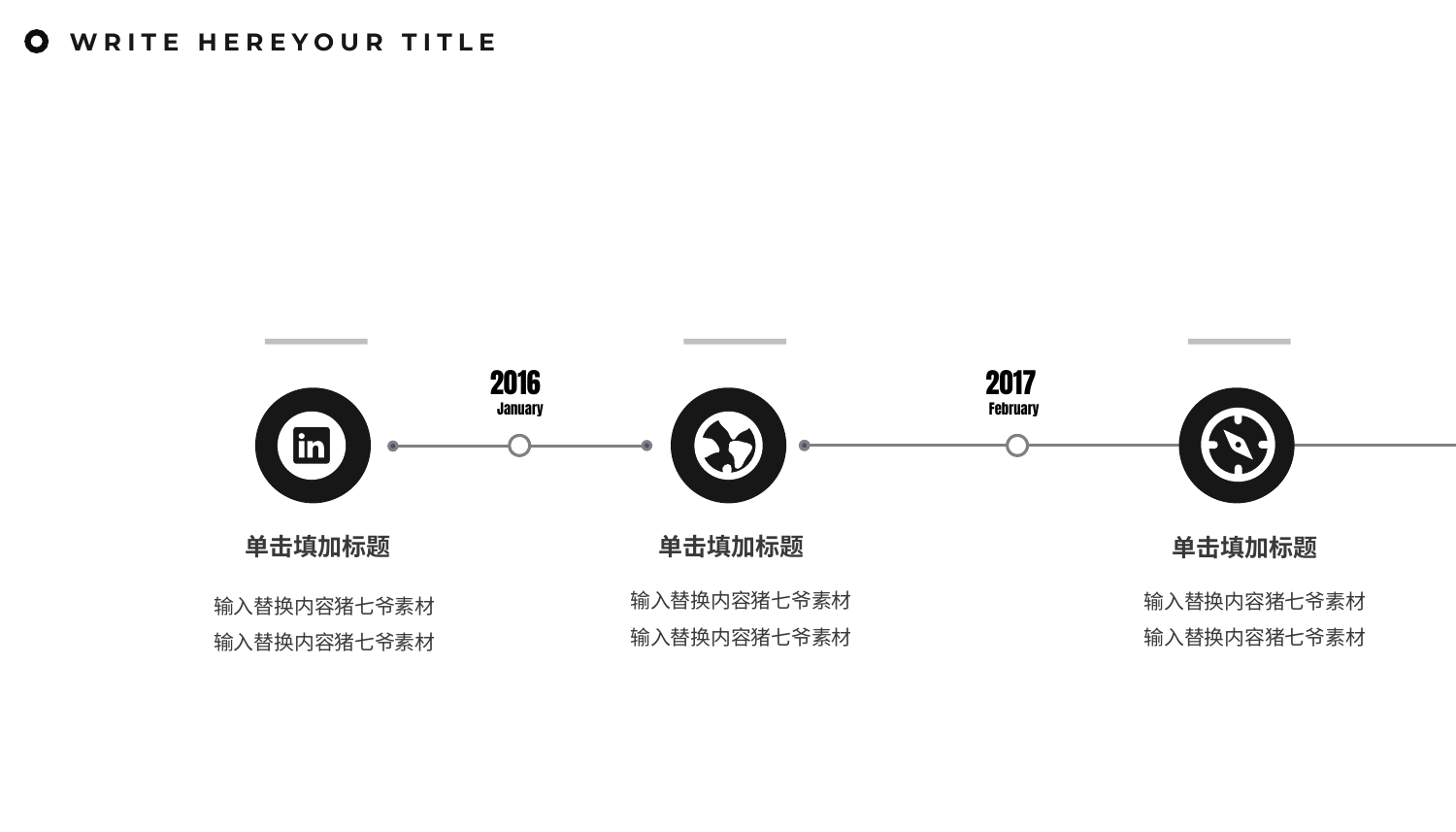

WRITE HEREYOUR TITLE

2016
January
2017
February

单击填加标题
单击填加标题
单击填加标题
输入替换内容猪七爷素材
输入替换内容猪七爷素材
输入替换内容猪七爷素材
输入替换内容猪七爷素材
输入替换内容猪七爷素材
输入替换内容猪七爷素材